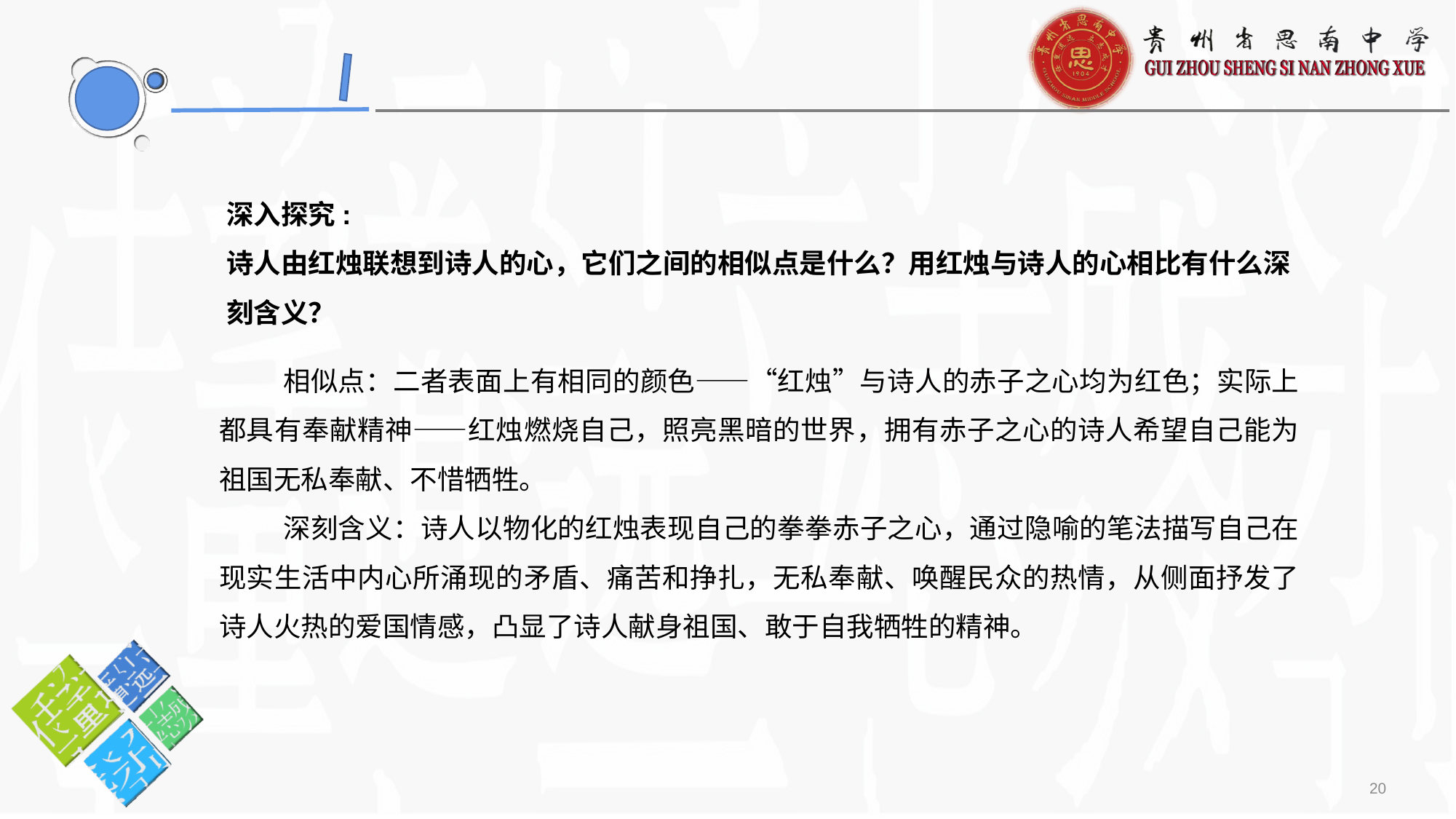

深入探究:
诗人由红烛联想到诗人的心，它们之间的相似点是什么？用红烛与诗人的心相比有什么深刻含义？
相似点：二者表面上有相同的颜色——“红烛”与诗人的赤子之心均为红色；实际上都具有奉献精神——红烛燃烧自己，照亮黑暗的世界，拥有赤子之心的诗人希望自己能为祖国无私奉献、不惜牺牲。
深刻含义：诗人以物化的红烛表现自己的拳拳赤子之心，通过隐喻的笔法描写自己在现实生活中内心所涌现的矛盾、痛苦和挣扎，无私奉献、唤醒民众的热情，从侧面抒发了诗人火热的爱国情感，凸显了诗人献身祖国、敢于自我牺牲的精神。